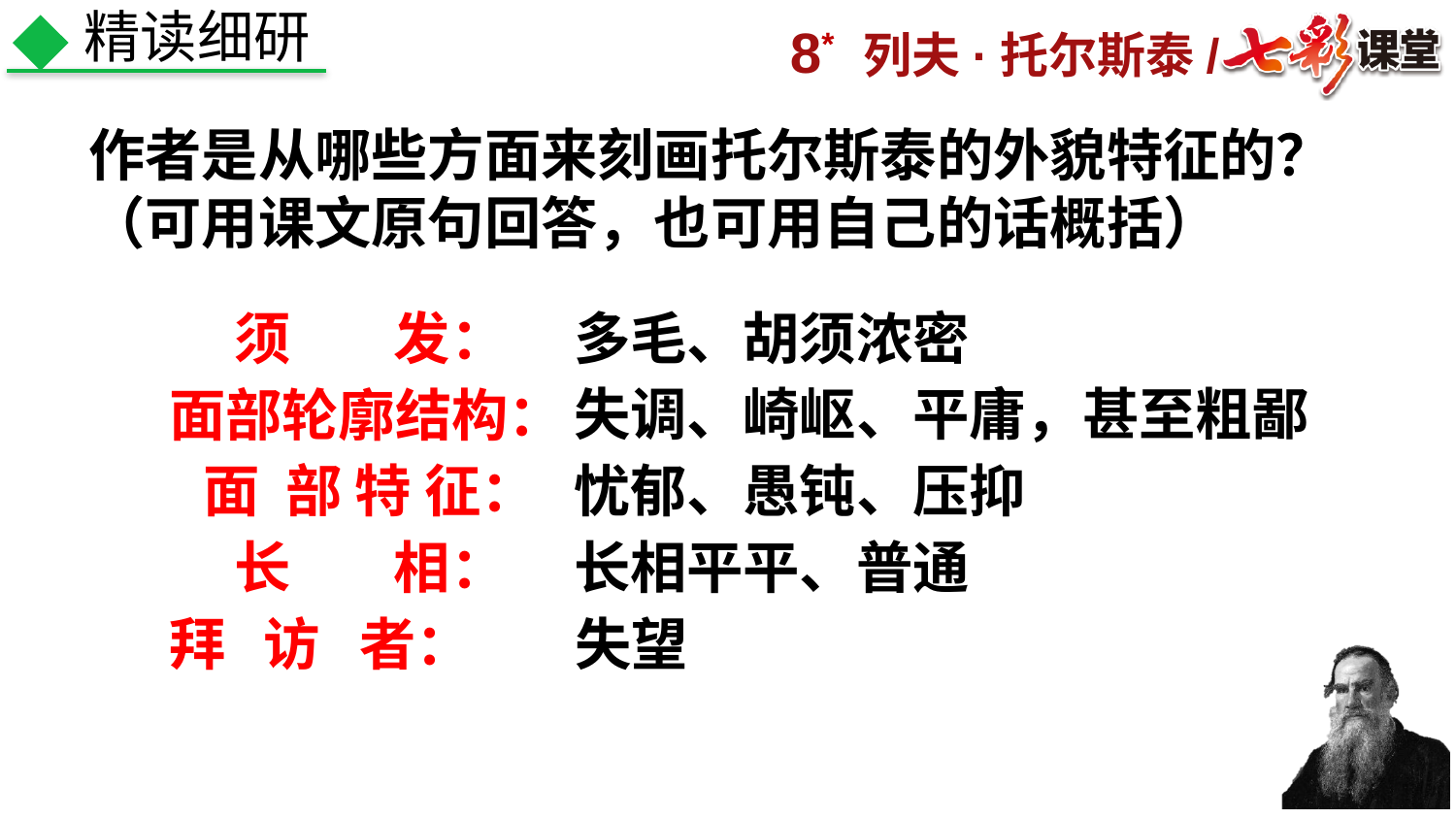

精读细研

作者是从哪些方面来刻画托尔斯泰的外貌特征的？（可用课文原句回答，也可用自己的话概括）
须        发：
多毛、胡须浓密
失调、崎岖、平庸，甚至粗鄙
面部轮廓结构：
忧郁、愚钝、压抑
面  部 特 征：
长        相：
长相平平、普通
拜   访   者：
失望